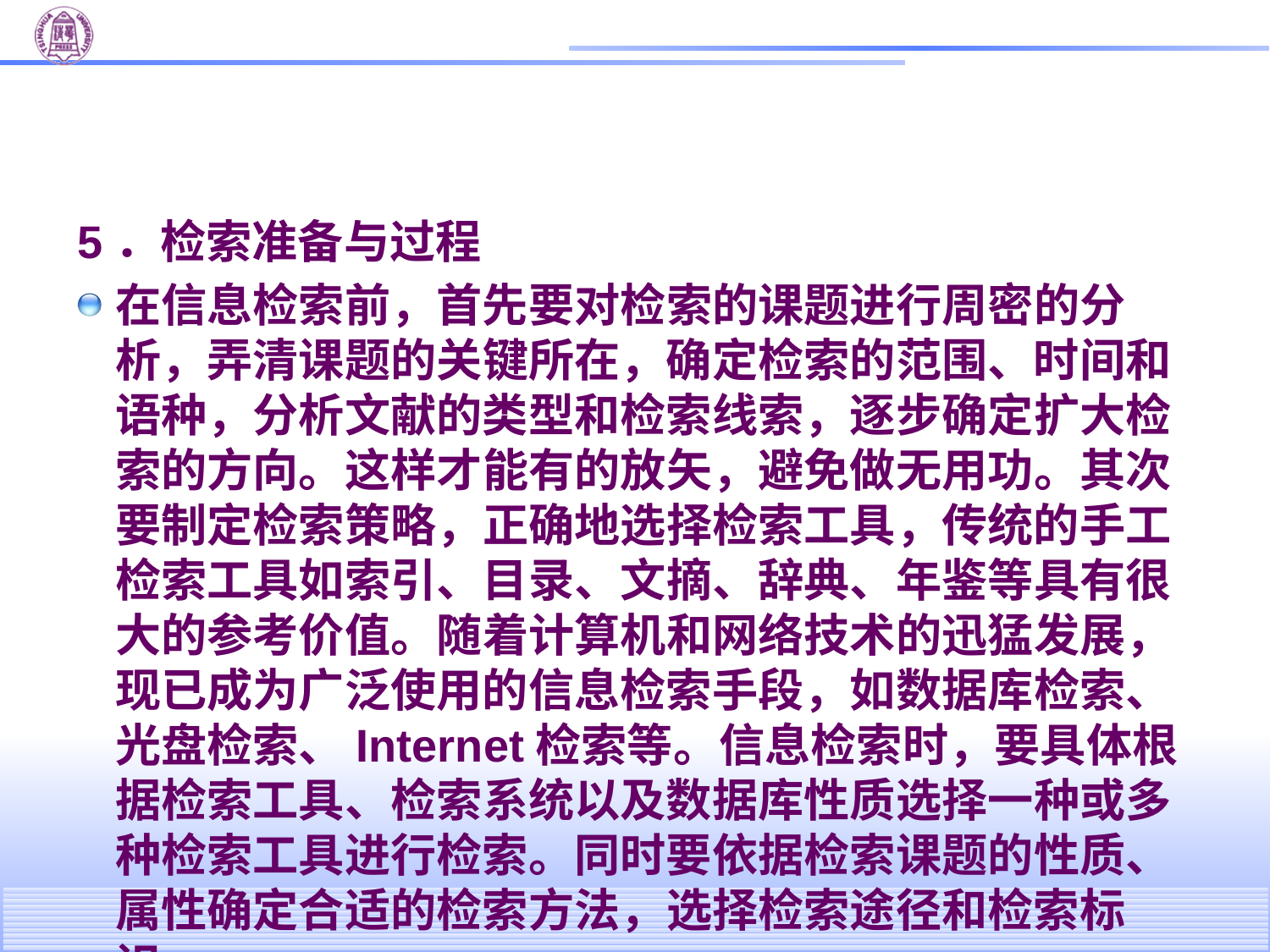

#
5．检索准备与过程
在信息检索前，首先要对检索的课题进行周密的分析，弄清课题的关键所在，确定检索的范围、时间和语种，分析文献的类型和检索线索，逐步确定扩大检索的方向。这样才能有的放矢，避免做无用功。其次要制定检索策略，正确地选择检索工具，传统的手工检索工具如索引、目录、文摘、辞典、年鉴等具有很大的参考价值。随着计算机和网络技术的迅猛发展，现已成为广泛使用的信息检索手段，如数据库检索、光盘检索、Internet检索等。信息检索时，要具体根据检索工具、检索系统以及数据库性质选择一种或多种检索工具进行检索。同时要依据检索课题的性质、属性确定合适的检索方法，选择检索途径和检索标识。